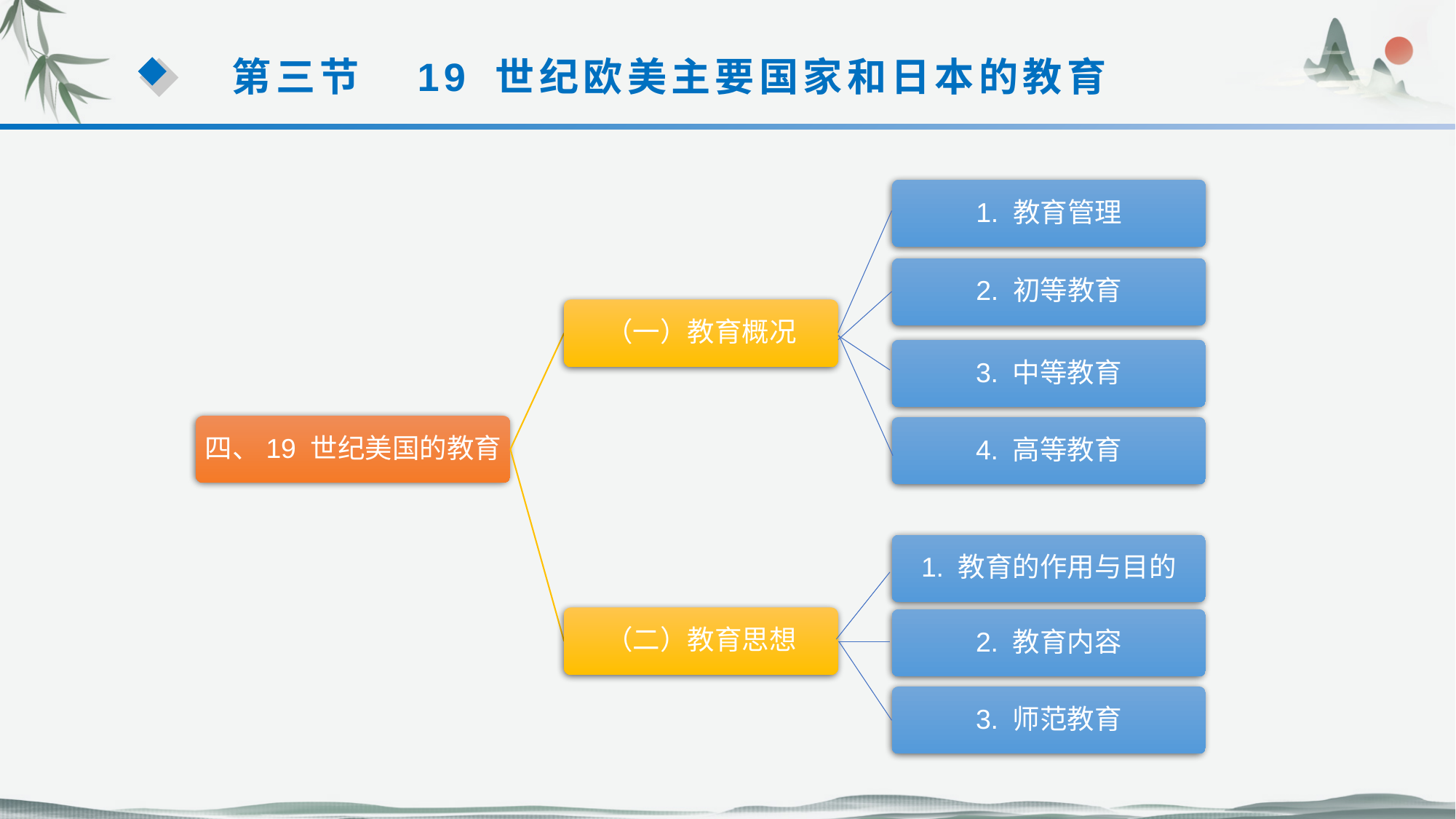

第三节　19 世纪欧美主要国家和日本的教育

1. 教育管理
2. 初等教育
（一）教育概况

4. 高等教育
3. 中等教育
四、19 世纪美国的教育

（二）教育思想
1. 教育的作用与目的
2. 教育内容
3. 师范教育